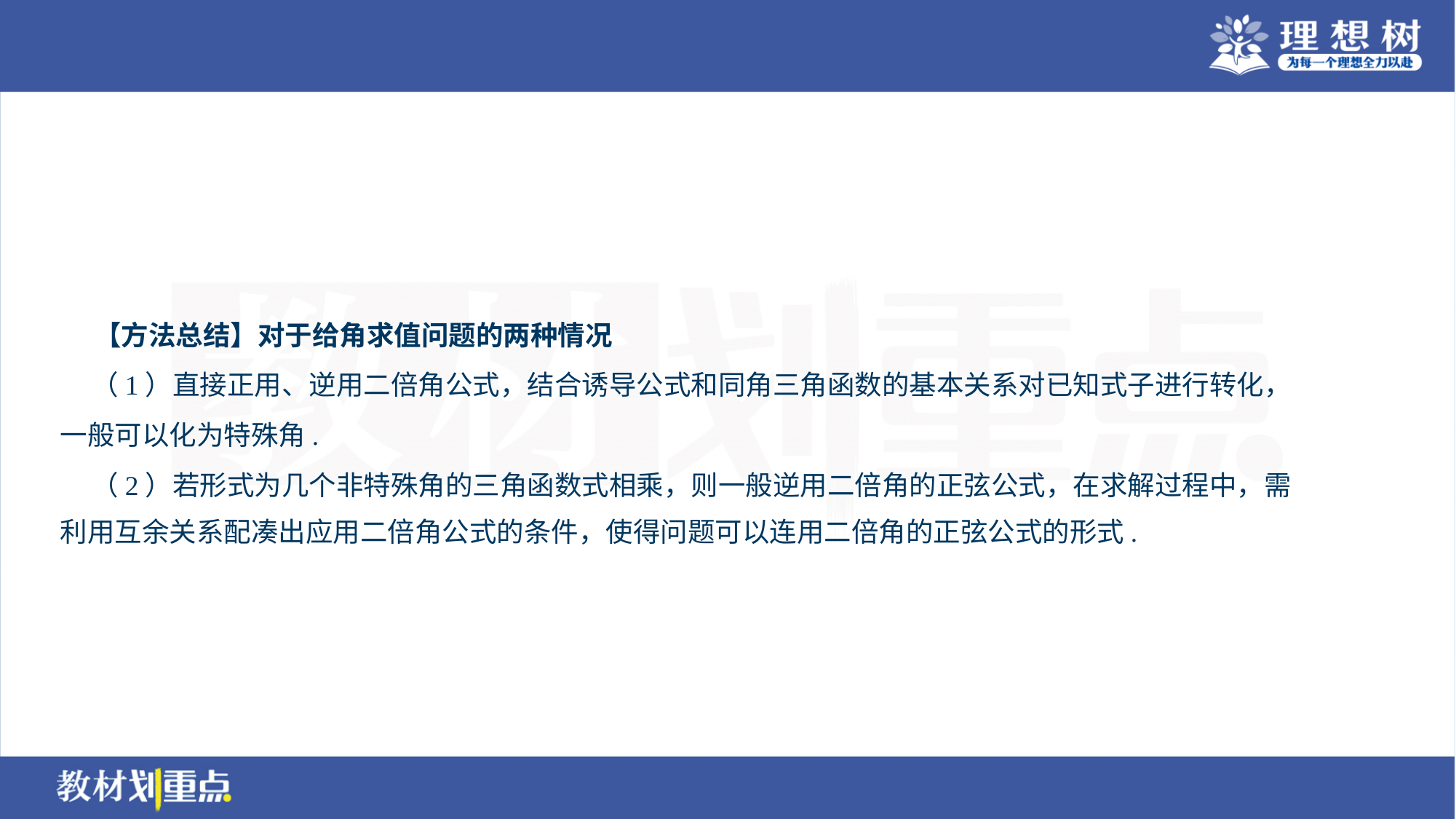

【方法总结】对于给角求值问题的两种情况
    （1）直接正用、逆用二倍角公式，结合诱导公式和同角三角函数的基本关系对已知式子进行转化，
一般可以化为特殊角.
    （2）若形式为几个非特殊角的三角函数式相乘，则一般逆用二倍角的正弦公式，在求解过程中，需
利用互余关系配凑出应用二倍角公式的条件，使得问题可以连用二倍角的正弦公式的形式.